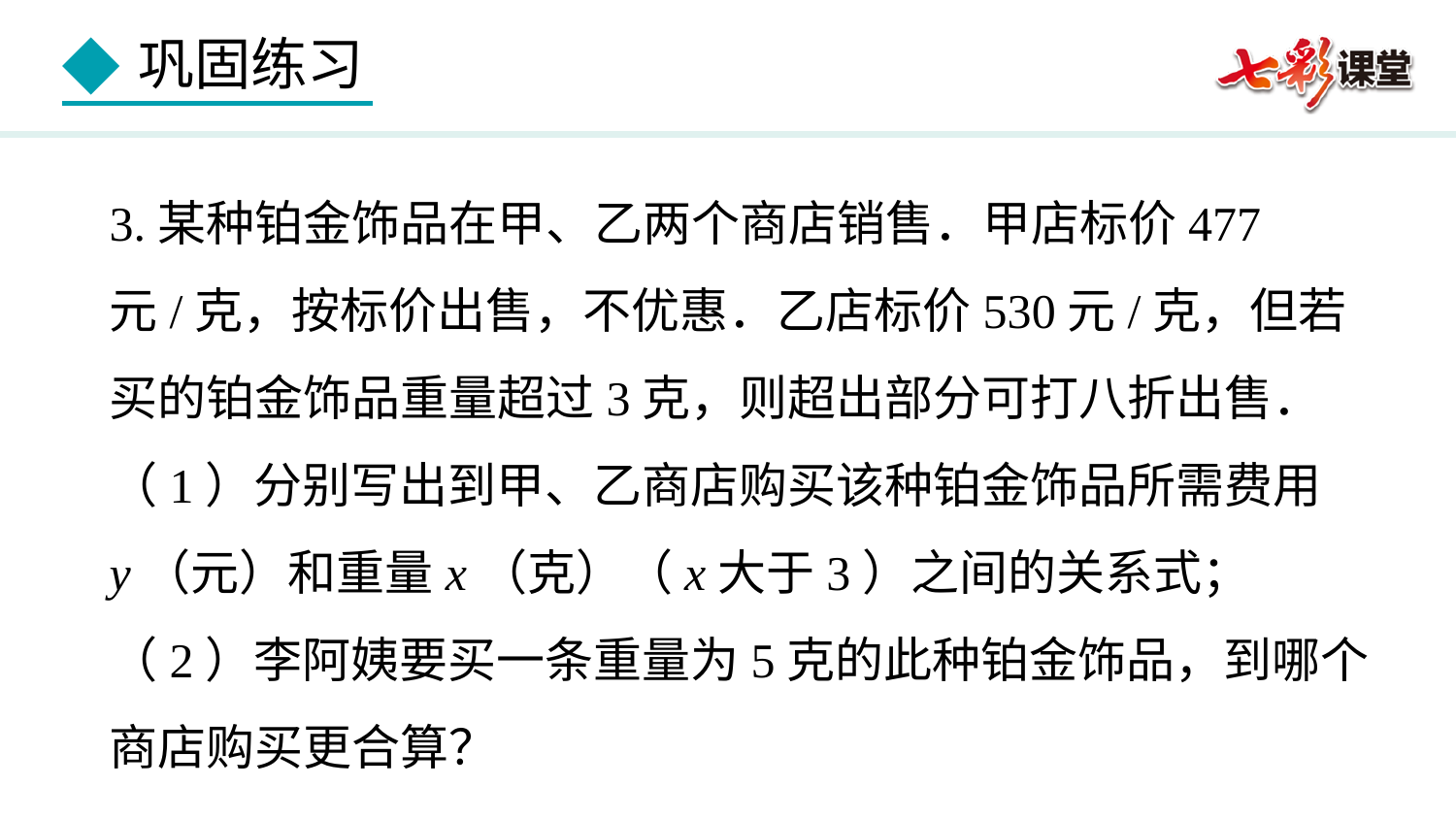

3.某种铂金饰品在甲、乙两个商店销售．甲店标价477元/克，按标价出售，不优惠．乙店标价530元/克，但若买的铂金饰品重量超过3克，则超出部分可打八折出售．
（1）分别写出到甲、乙商店购买该种铂金饰品所需费用y（元）和重量x（克）（x大于3）之间的关系式；
（2）李阿姨要买一条重量为5克的此种铂金饰品，到哪个商店购买更合算？